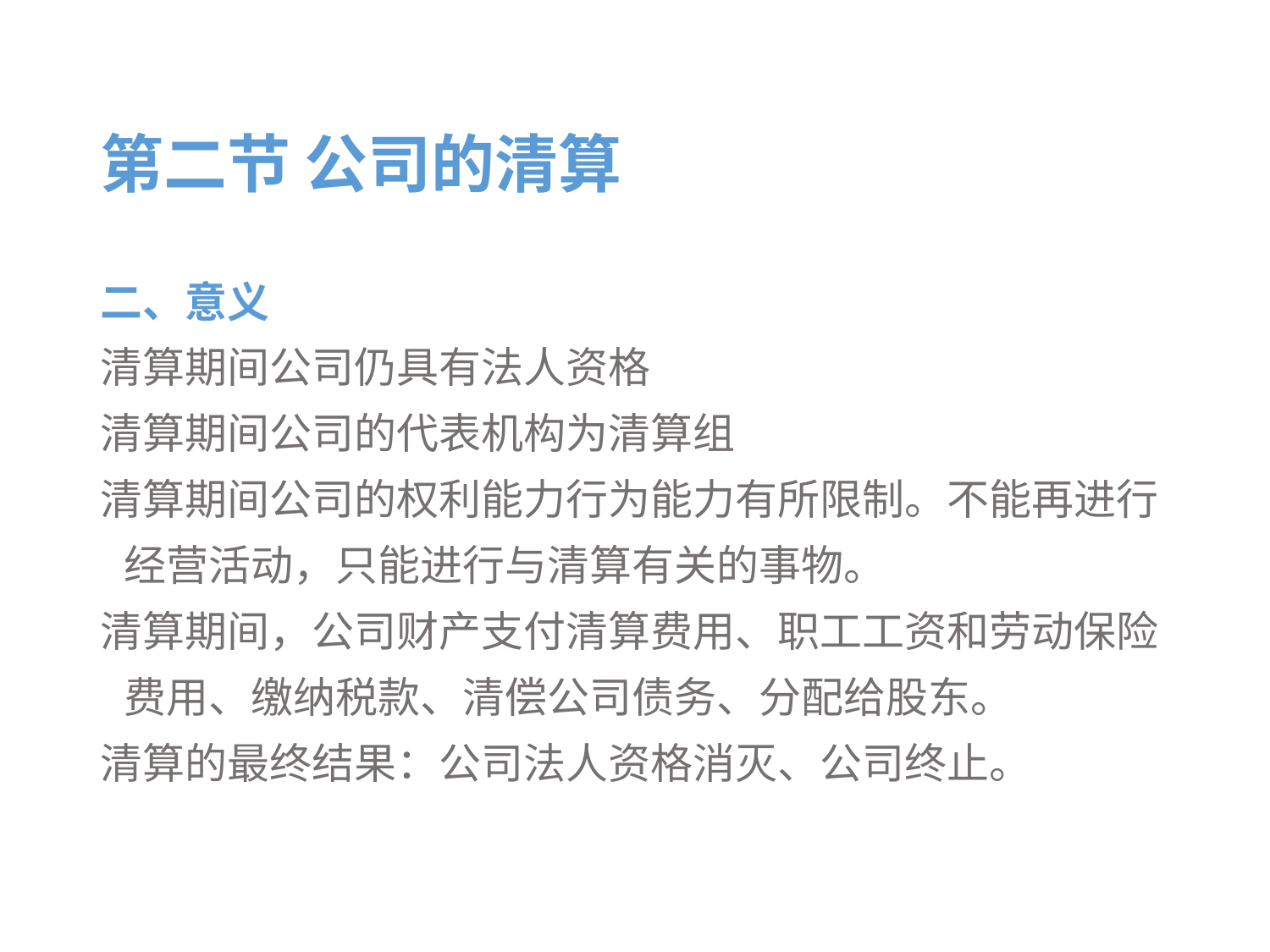

# 第二节 公司的清算
二、意义
清算期间公司仍具有法人资格
清算期间公司的代表机构为清算组
清算期间公司的权利能力行为能力有所限制。不能再进行经营活动，只能进行与清算有关的事物。
清算期间，公司财产支付清算费用、职工工资和劳动保险费用、缴纳税款、清偿公司债务、分配给股东。
清算的最终结果：公司法人资格消灭、公司终止。